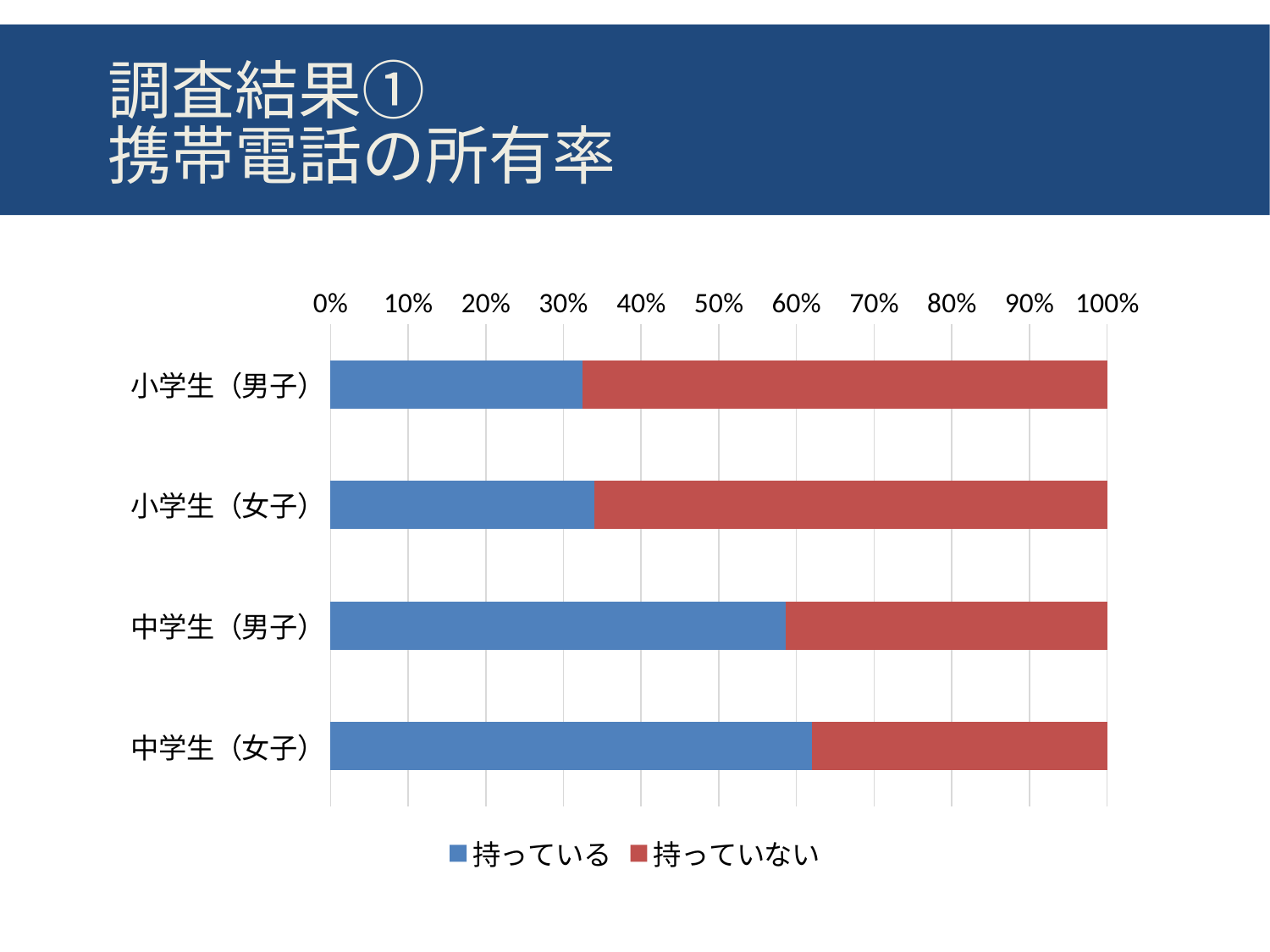

# 調査結果① 携帯電話の所有率

### Chart

| Category | 持っている | 持っていない |
|---|---|---|
| 小学生（男子） | 0.324 | 0.676 |
| 小学生（女子） | 0.34 | 0.66 |
| 中学生（男子） | 0.586 | 0.414 |
| 中学生（女子） | 0.62 | 0.38 |